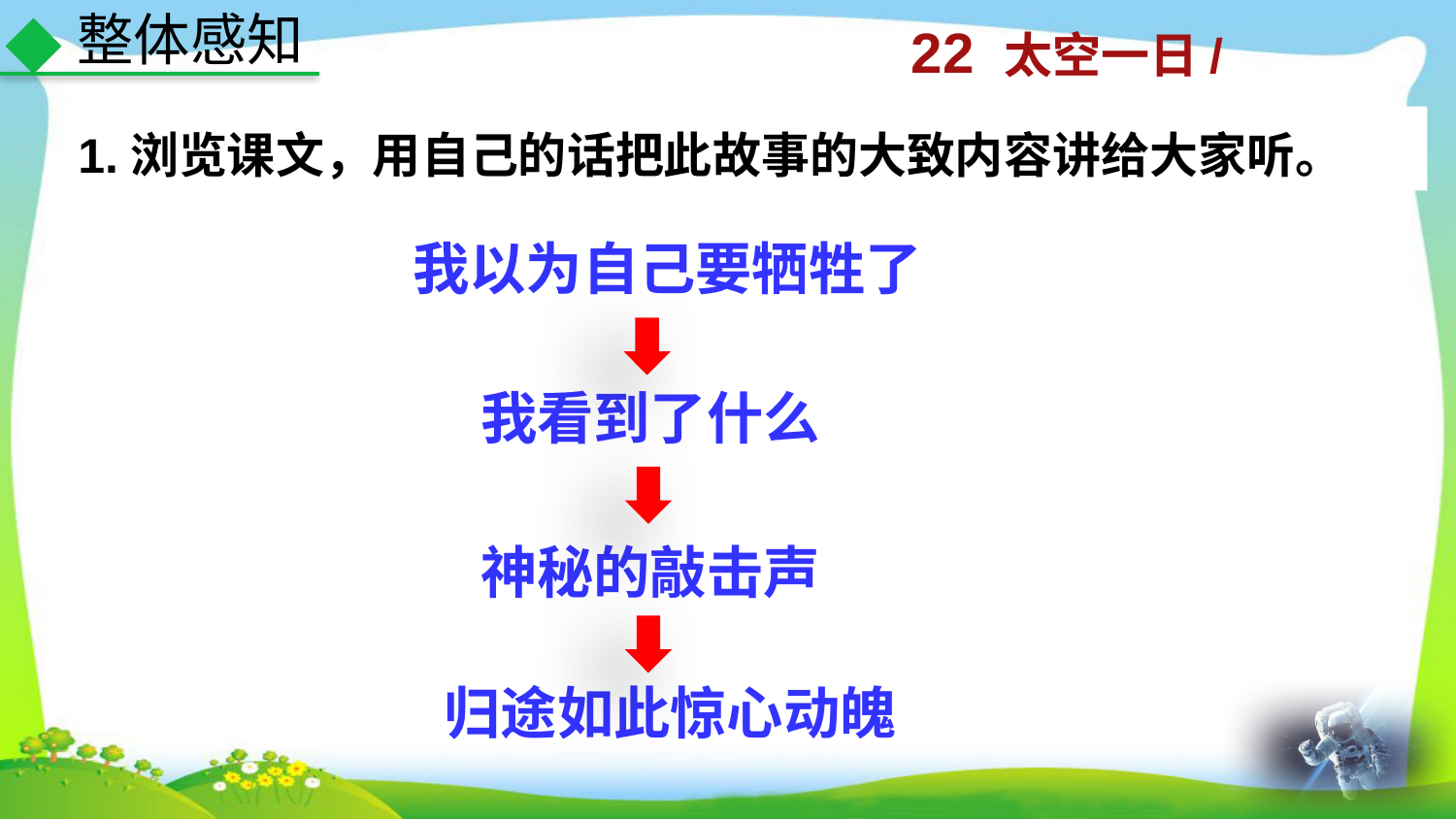

整体感知

1.浏览课文，用自己的话把此故事的大致内容讲给大家听。
我以为自己要牺牲了

我看到了什么

神秘的敲击声

归途如此惊心动魄